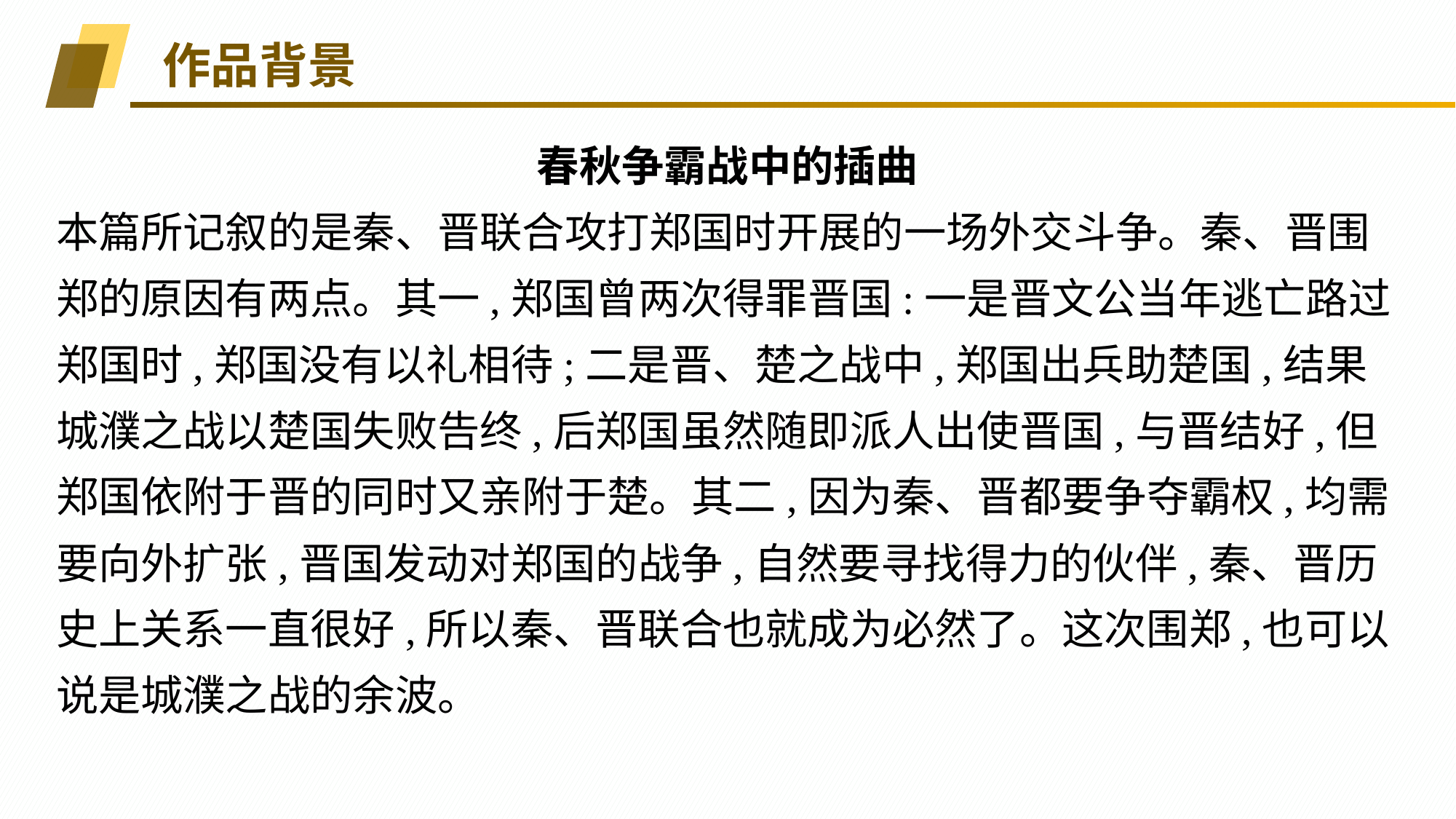

作品背景
春秋争霸战中的插曲
本篇所记叙的是秦、晋联合攻打郑国时开展的一场外交斗争。秦、晋围郑的原因有两点。其一,郑国曾两次得罪晋国:一是晋文公当年逃亡路过郑国时,郑国没有以礼相待;二是晋、楚之战中,郑国出兵助楚国,结果城濮之战以楚国失败告终,后郑国虽然随即派人出使晋国,与晋结好,但郑国依附于晋的同时又亲附于楚。其二,因为秦、晋都要争夺霸权,均需要向外扩张,晋国发动对郑国的战争,自然要寻找得力的伙伴,秦、晋历史上关系一直很好,所以秦、晋联合也就成为必然了。这次围郑,也可以说是城濮之战的余波。